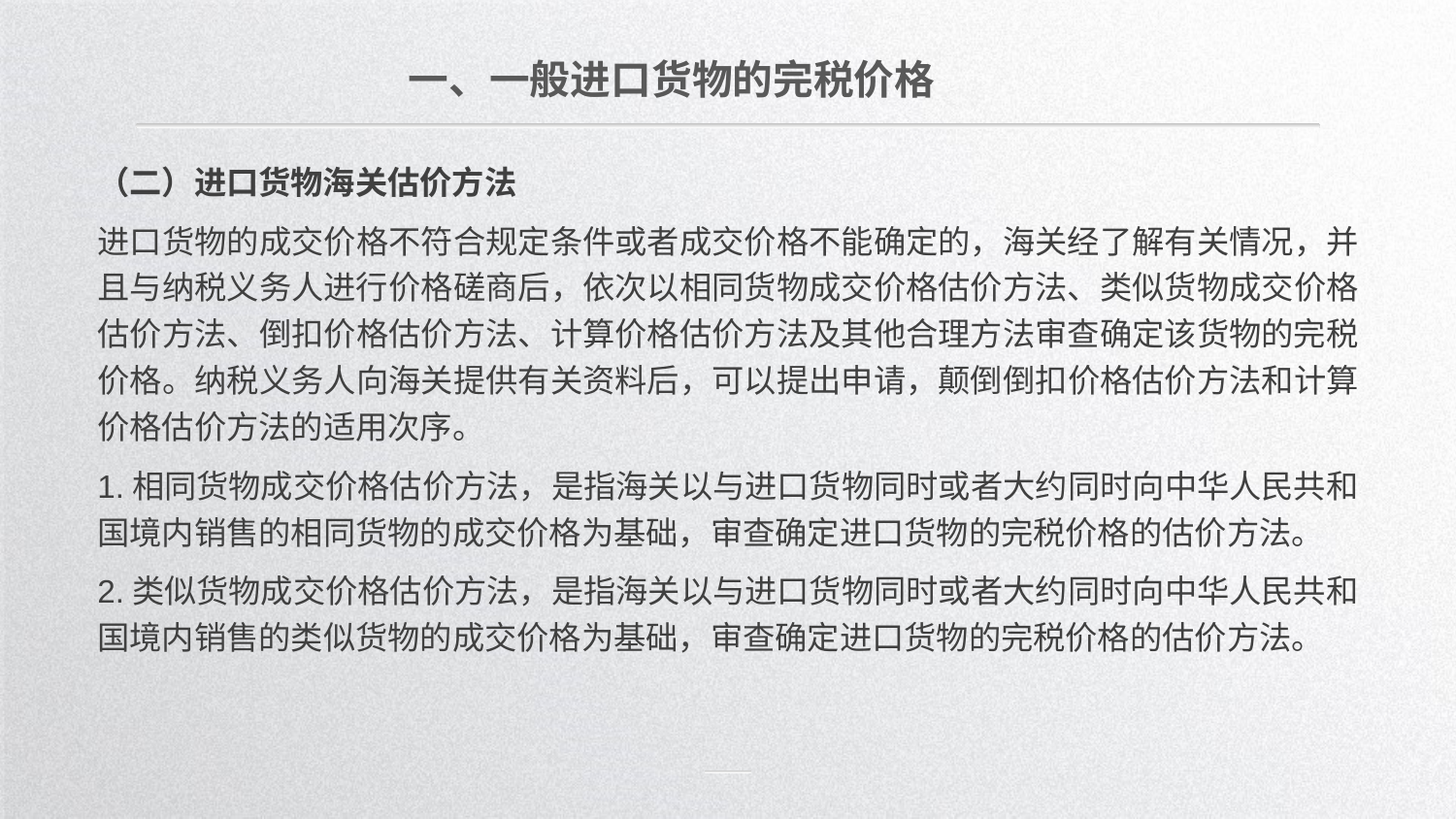

一、一般进口货物的完税价格
（二）进口货物海关估价方法
进口货物的成交价格不符合规定条件或者成交价格不能确定的，海关经了解有关情况，并且与纳税义务人进行价格磋商后，依次以相同货物成交价格估价方法、类似货物成交价格估价方法、倒扣价格估价方法、计算价格估价方法及其他合理方法审查确定该货物的完税价格。纳税义务人向海关提供有关资料后，可以提出申请，颠倒倒扣价格估价方法和计算价格估价方法的适用次序。
1.相同货物成交价格估价方法，是指海关以与进口货物同时或者大约同时向中华人民共和国境内销售的相同货物的成交价格为基础，审查确定进口货物的完税价格的估价方法。
2.类似货物成交价格估价方法，是指海关以与进口货物同时或者大约同时向中华人民共和国境内销售的类似货物的成交价格为基础，审查确定进口货物的完税价格的估价方法。